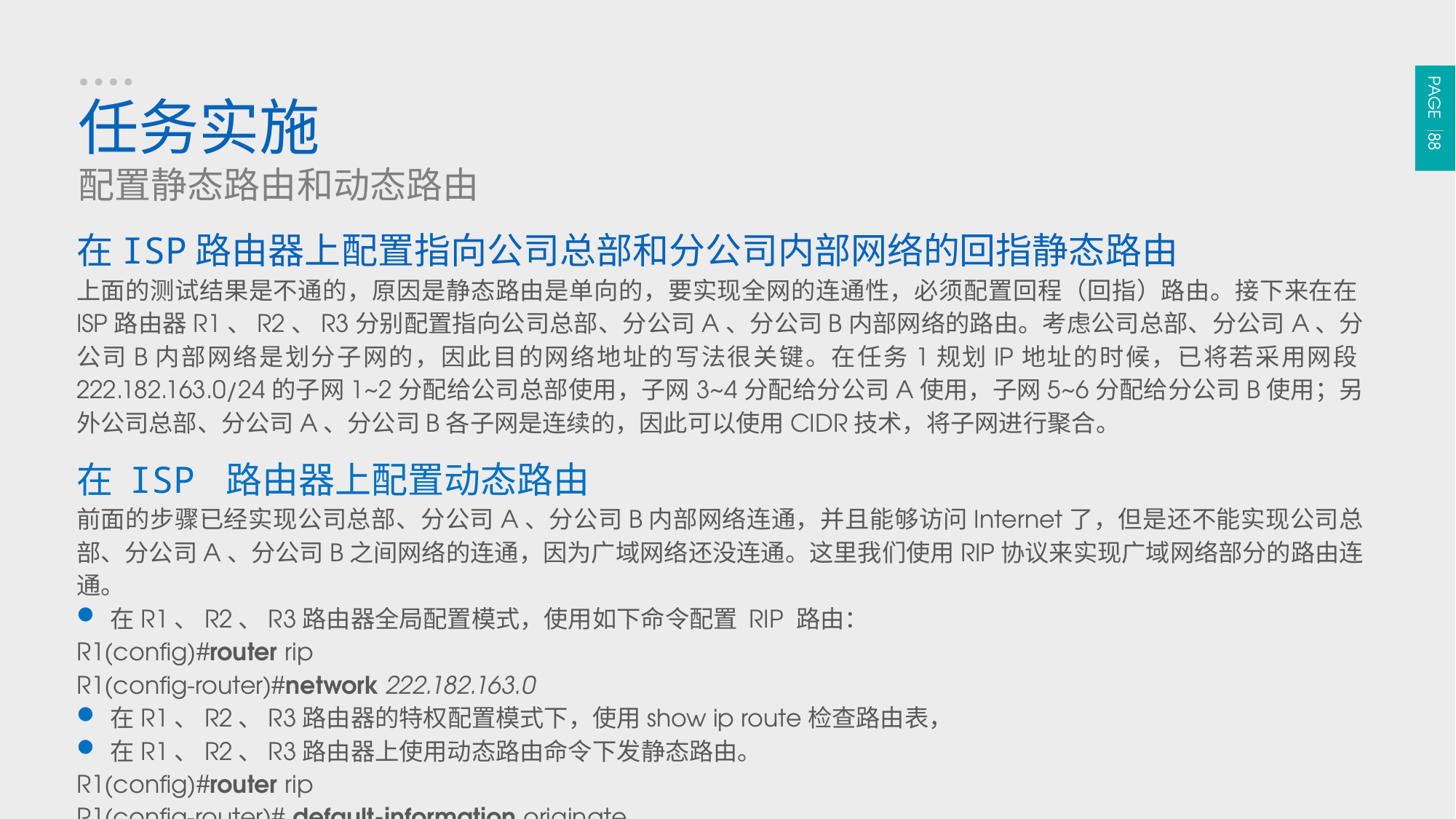

PAGE   88
任务实施
配置静态路由和动态路由
在ISP路由器上配置指向公司总部和分公司内部网络的回指静态路由
上面的测试结果是不通的，原因是静态路由是单向的，要实现全网的连通性，必须配置回程（回指）路由。接下来在在ISP路由器R1、R2、R3分别配置指向公司总部、分公司A、分公司B内部网络的路由。考虑公司总部、分公司A、分公司B内部网络是划分子网的，因此目的网络地址的写法很关键。在任务1规划IP地址的时候，已将若采用网段222.182.163.0/24的子网1~2分配给公司总部使用，子网3~4分配给分公司A使用，子网5~6分配给分公司B使用；另外公司总部、分公司A、分公司B各子网是连续的，因此可以使用CIDR技术，将子网进行聚合。
在 ISP 路由器上配置动态路由
前面的步骤已经实现公司总部、分公司A、分公司B内部网络连通，并且能够访问Internet了，但是还不能实现公司总部、分公司A、分公司B之间网络的连通，因为广域网络还没连通。这里我们使用RIP协议来实现广域网络部分的路由连通。
在R1、R2、R3路由器全局配置模式，使用如下命令配置 RIP 路由：
R1(config)#router rip
R1(config-router)#network 222.182.163.0
在R1、R2、R3路由器的特权配置模式下，使用show ip route检查路由表，
在R1、R2、R3路由器上使用动态路由命令下发静态路由。
R1(config)#router rip
R1(config-router)# default-information originate